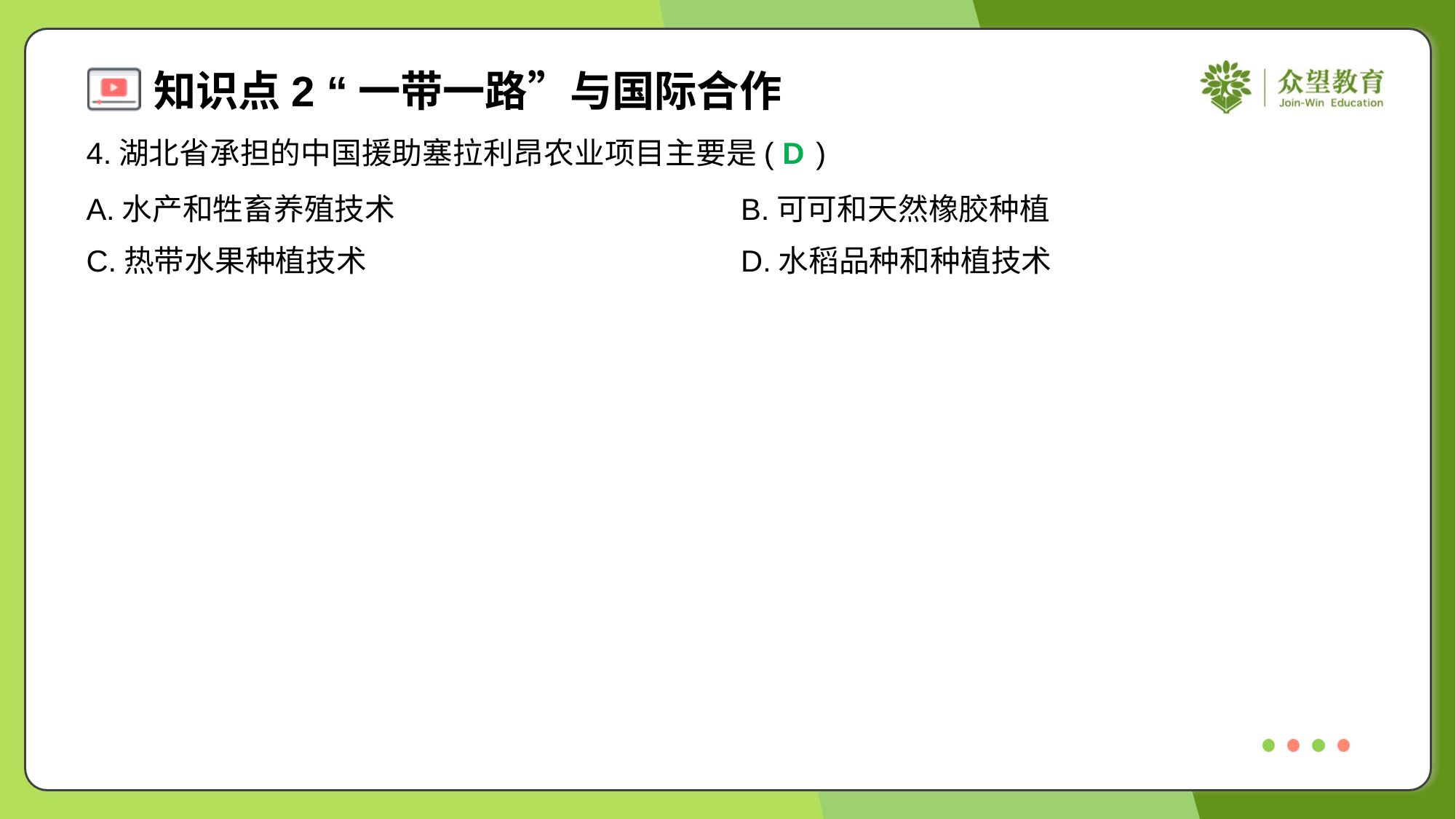

4.湖北省承担的中国援助塞拉利昂农业项目主要是(     )
D
A.水产和牲畜养殖技术	B.可可和天然橡胶种植
C.热带水果种植技术	D.水稻品种和种植技术